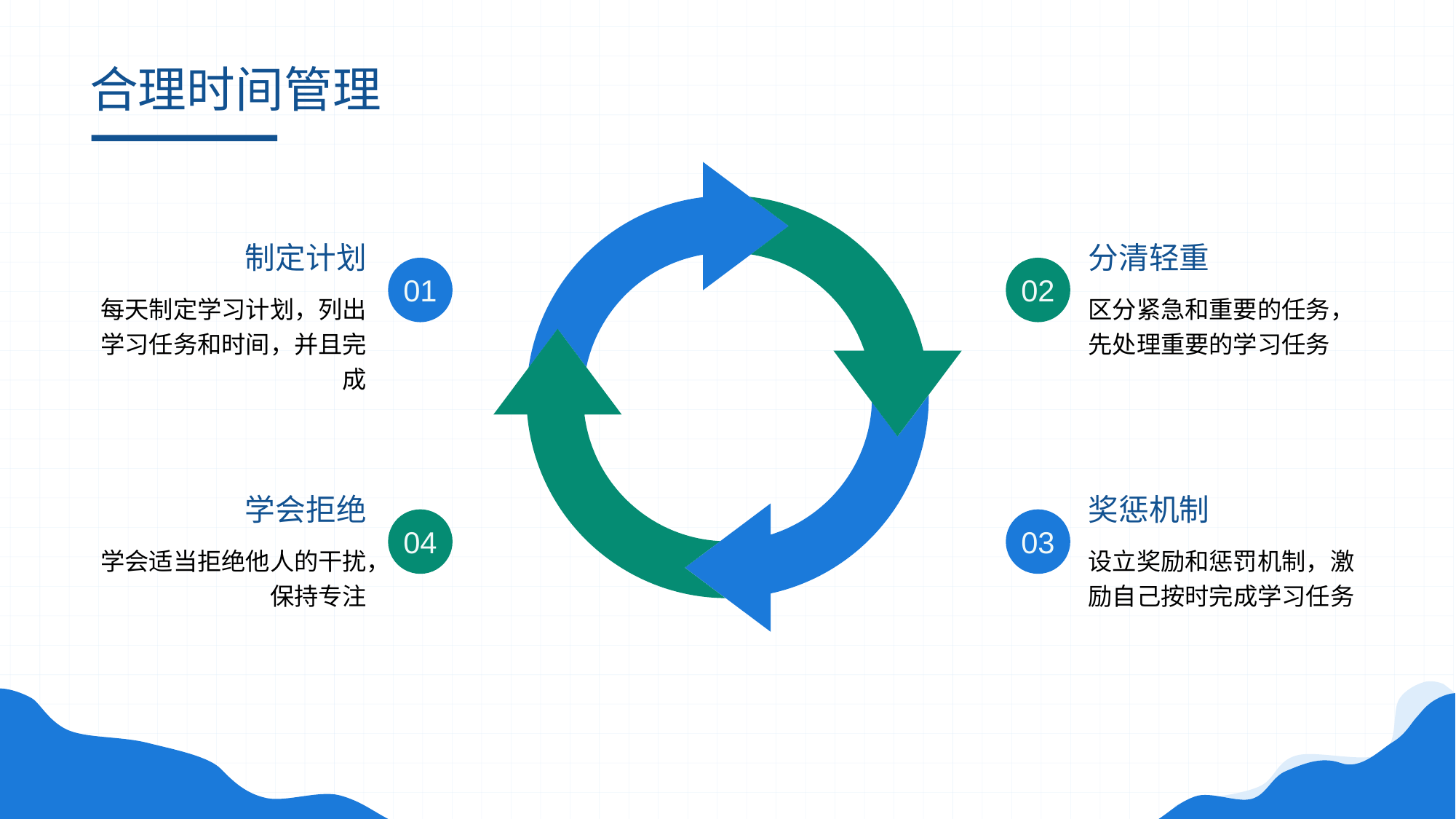

# 合理时间管理

制定计划
分清轻重
01
02
每天制定学习计划，列出学习任务和时间，并且完成
区分紧急和重要的任务，先处理重要的学习任务
学会拒绝
奖惩机制
04
03
学会适当拒绝他人的干扰，保持专注
设立奖励和惩罚机制，激励自己按时完成学习任务